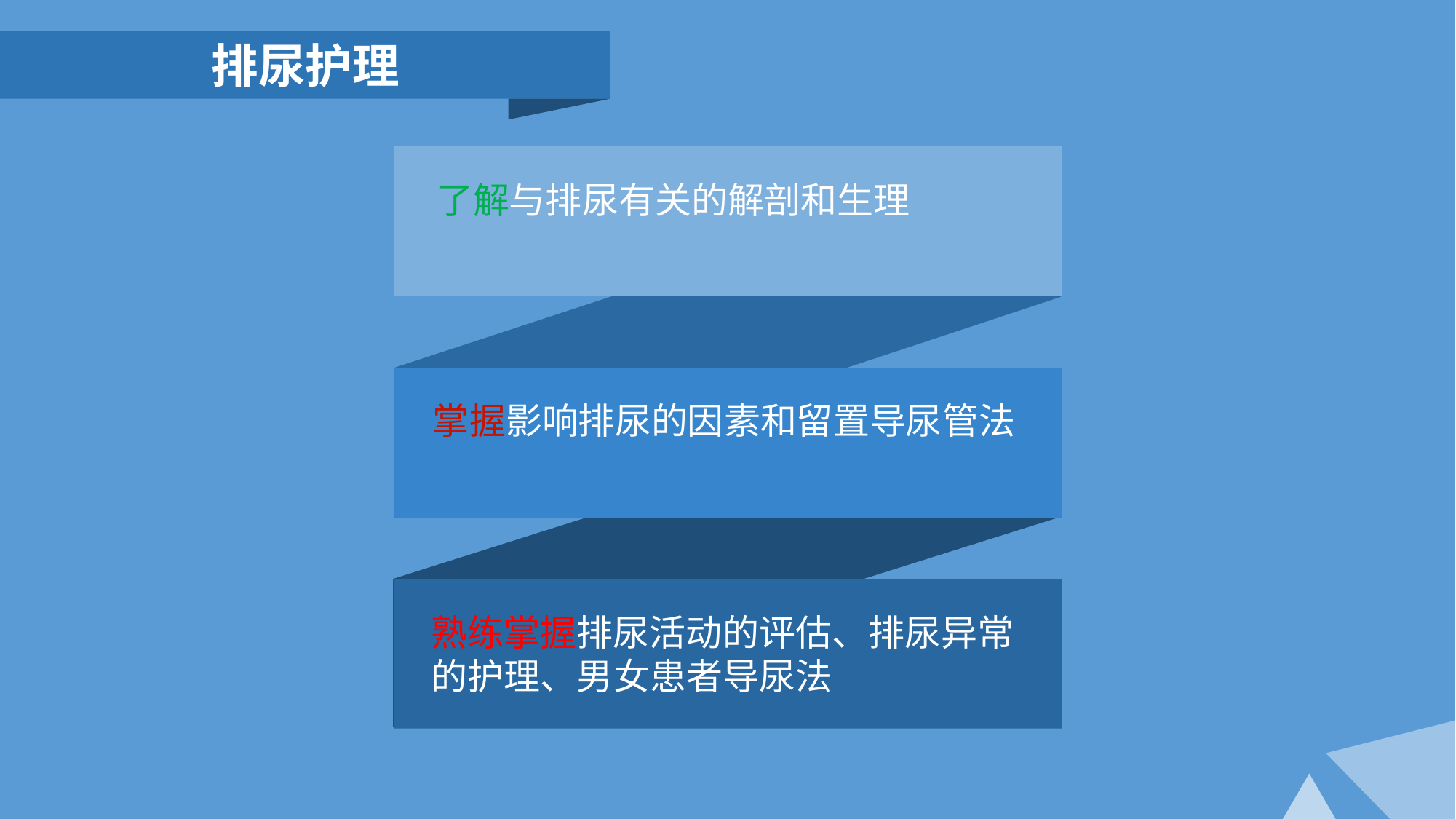

排尿护理

了解与排尿有关的解剖和生理

掌握影响排尿的因素和留置导尿管法

熟练掌握排尿活动的评估、排尿异常的护理、男女患者导尿法